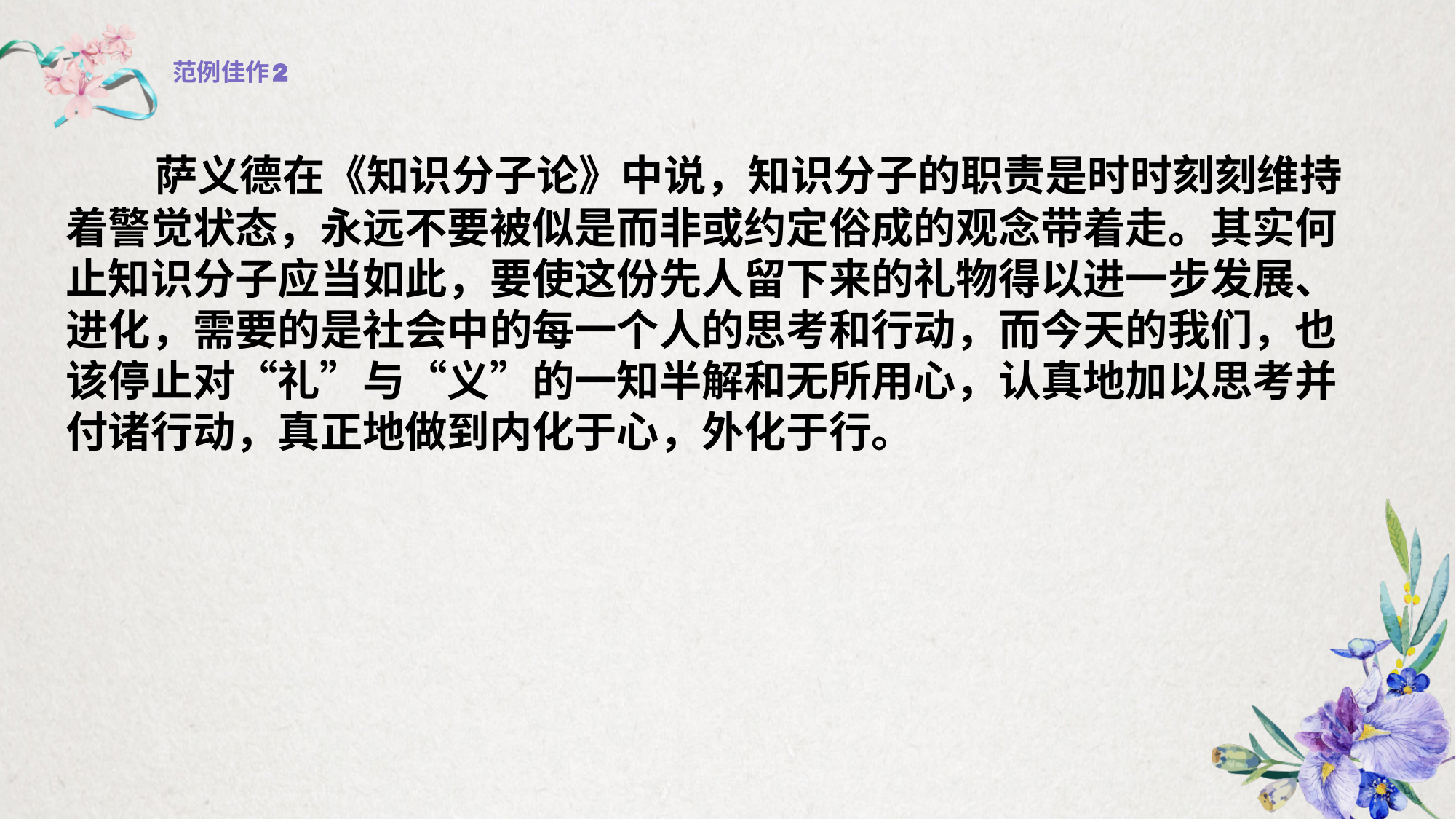

# 范例佳作2
       萨义德在《知识分子论》中说，知识分子的职责是时时刻刻维持着警觉状态，永远不要被似是而非或约定俗成的观念带着走。其实何止知识分子应当如此，要使这份先人留下来的礼物得以进一步发展、进化，需要的是社会中的每一个人的思考和行动，而今天的我们，也该停止对“礼”与“义”的一知半解和无所用心，认真地加以思考并付诸行动，真正地做到内化于心，外化于行。